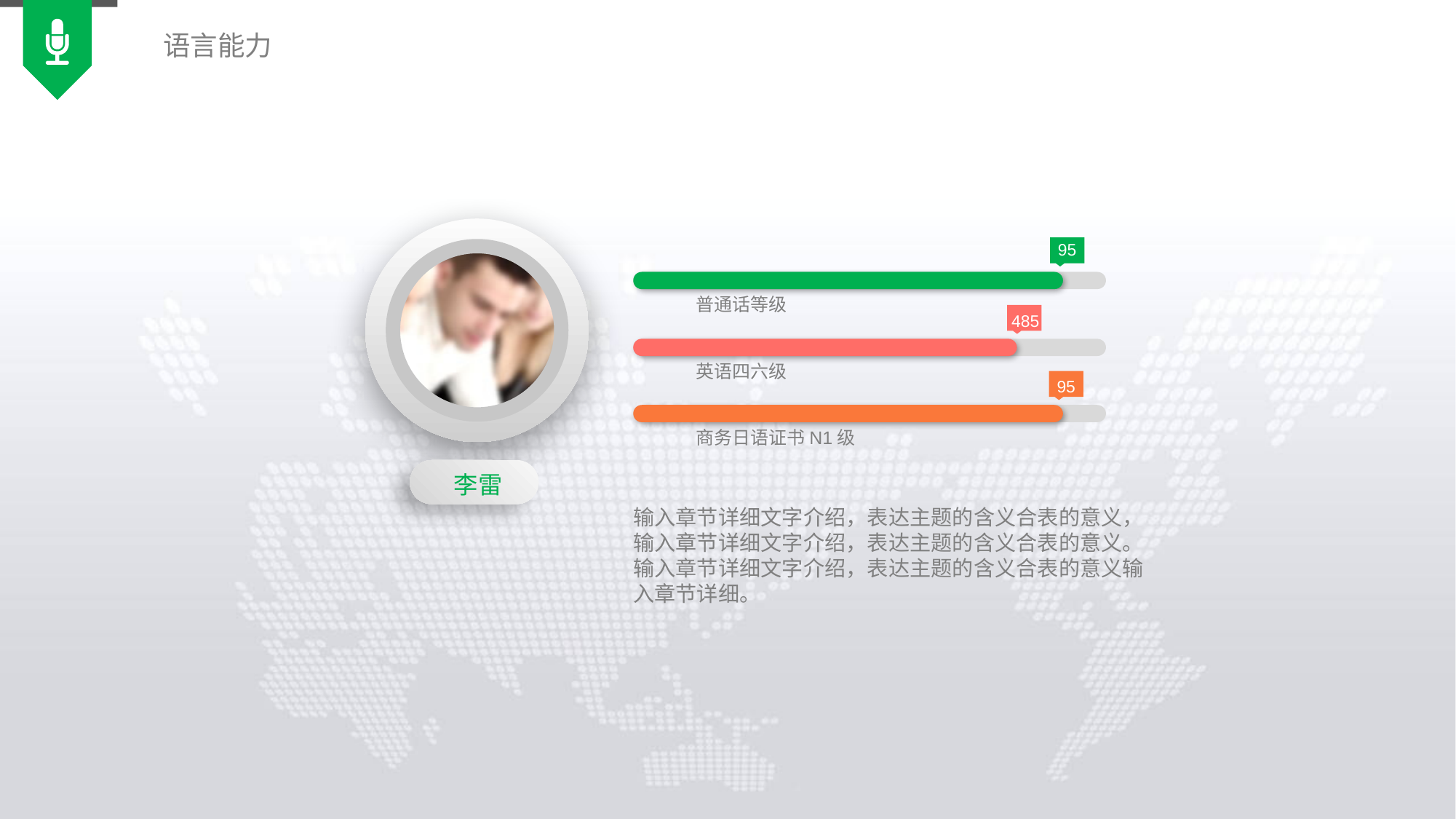

语言能力

95

普通话等级

485

英语四六级

95

商务日语证书N1级

李雷
输入章节详细文字介绍，表达主题的含义合表的意义，输入章节详细文字介绍，表达主题的含义合表的意义。输入章节详细文字介绍，表达主题的含义合表的意义输入章节详细。